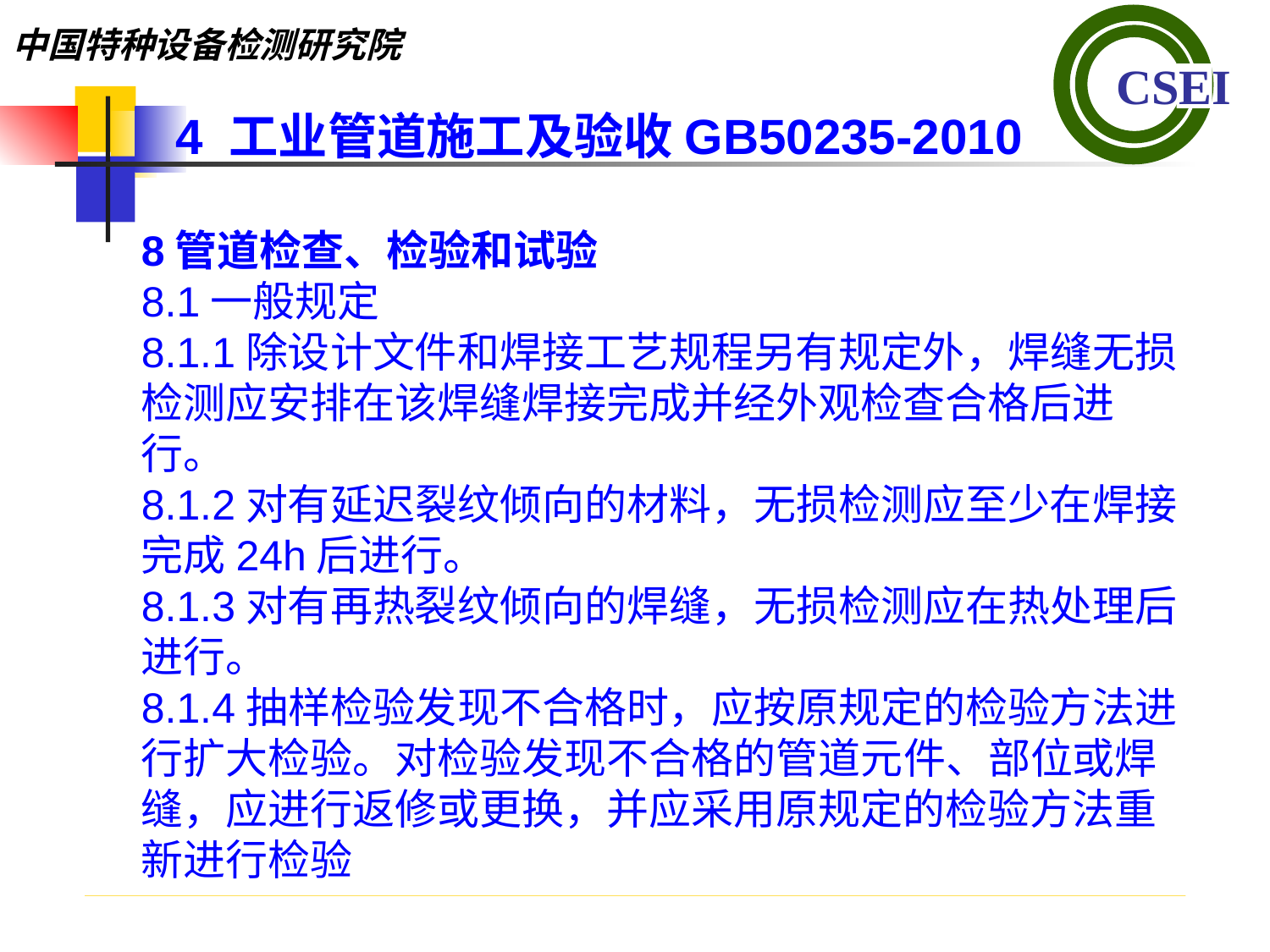

4 工业管道施工及验收GB50235-2010
8管道检查、检验和试验
8.1一般规定8.1.1除设计文件和焊接工艺规程另有规定外，焊缝无损检测应安排在该焊缝焊接完成并经外观检查合格后进行。8.1.2对有延迟裂纹倾向的材料，无损检测应至少在焊接完成24h后进行。8.1.3对有再热裂纹倾向的焊缝，无损检测应在热处理后进行。8.1.4抽样检验发现不合格时，应按原规定的检验方法进行扩大检验。对检验发现不合格的管道元件、部位或焊缝，应进行返修或更换，并应采用原规定的检验方法重新进行检验